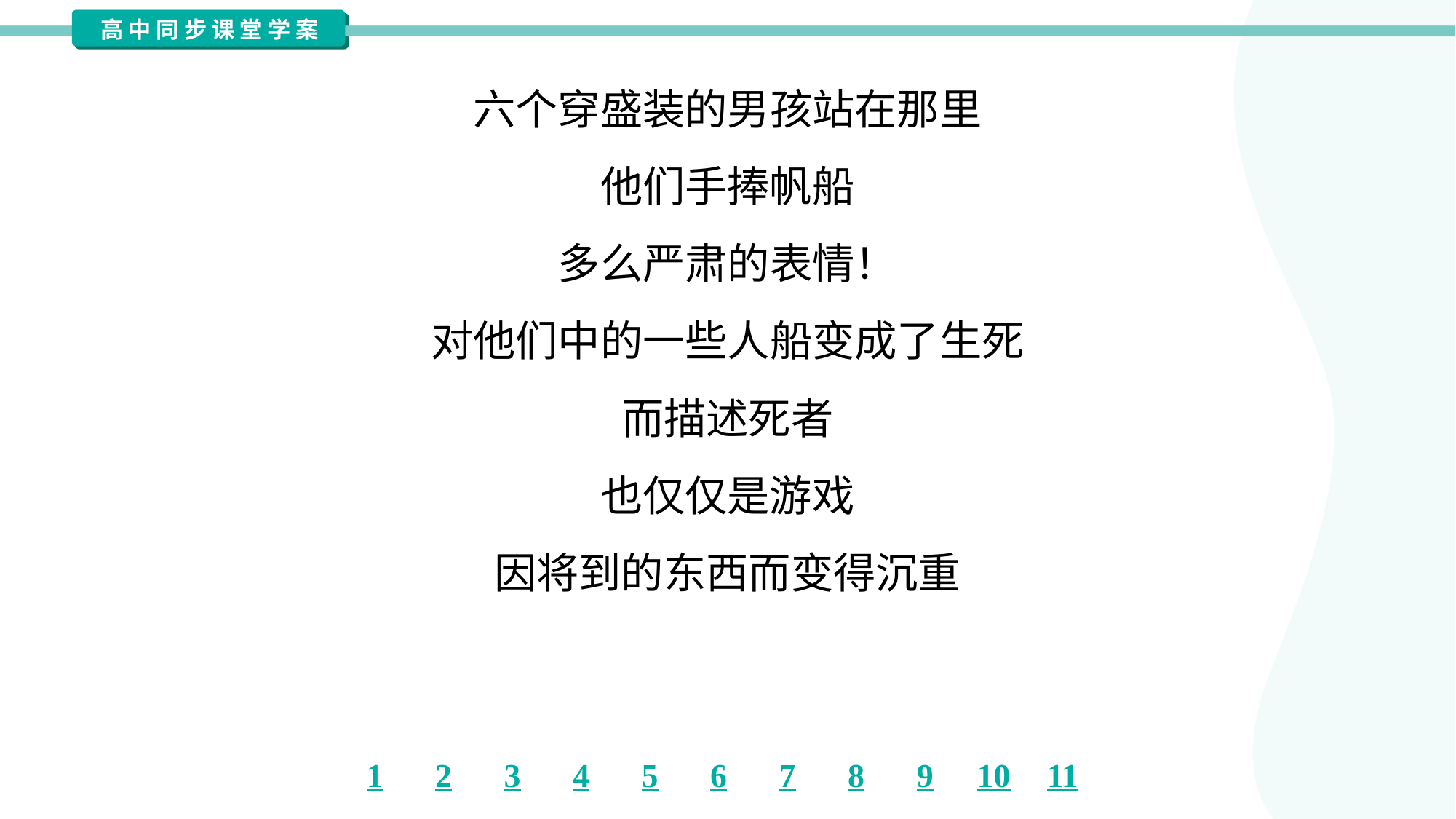

六个穿盛装的男孩站在那里
他们手捧帆船
多么严肃的表情！
对他们中的一些人船变成了生死
而描述死者
也仅仅是游戏
因将到的东西而变得沉重